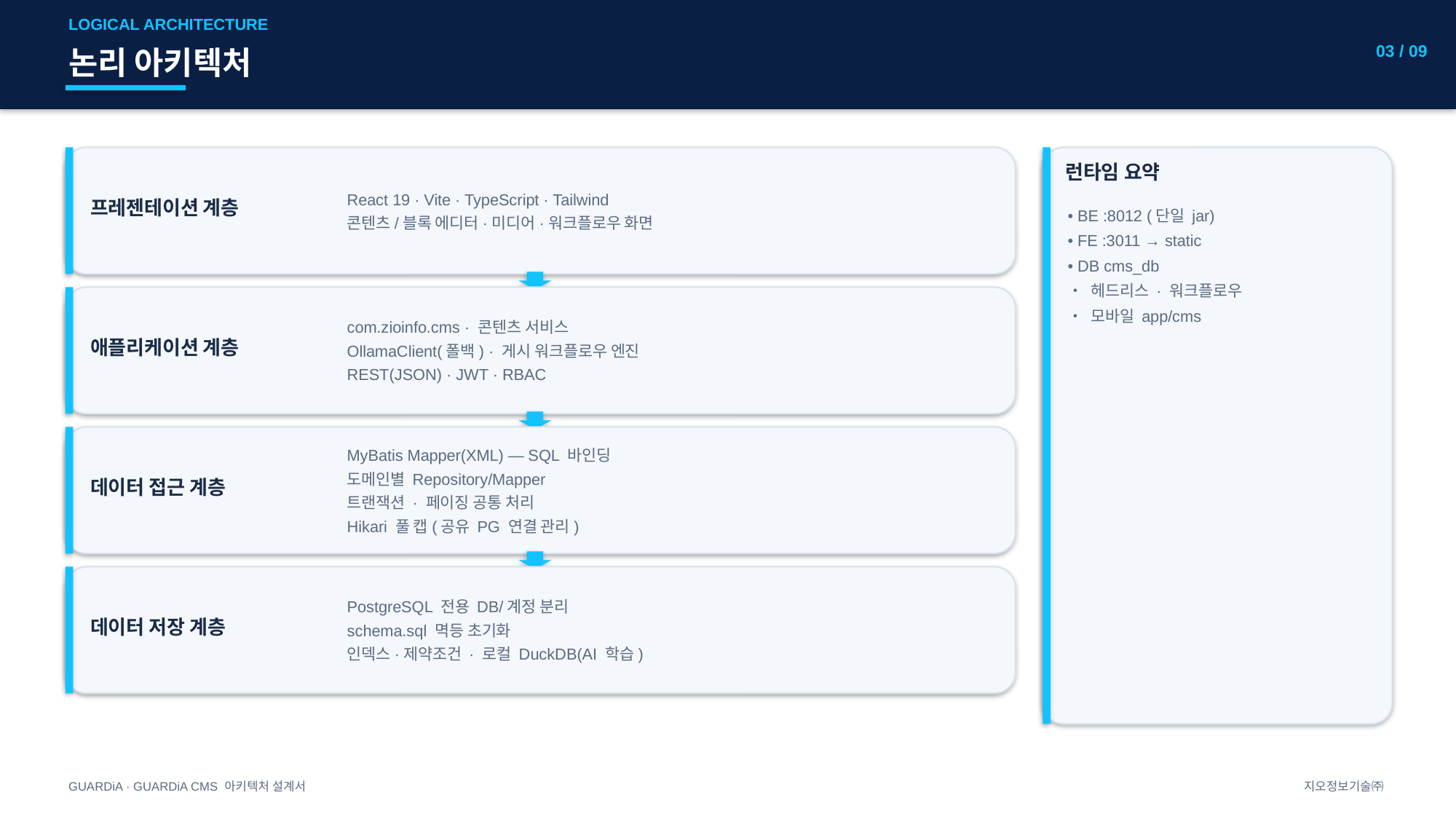

LOGICAL ARCHITECTURE
03 / 09
논리 아키텍처

React 19 · Vite · TypeScript · Tailwind
콘텐츠/블록 에디터·미디어·워크플로우 화면
프레젠테이션 계층
런타임 요약
• BE :8012 (단일 jar)
• FE :3011 → static
• DB cms_db
• 헤드리스 · 워크플로우
• 모바일 app/cms

com.zioinfo.cms · 콘텐츠 서비스
OllamaClient(폴백) · 게시 워크플로우 엔진
REST(JSON) · JWT · RBAC
애플리케이션 계층

MyBatis Mapper(XML) — SQL 바인딩
도메인별 Repository/Mapper
트랜잭션 · 페이징 공통 처리
Hikari 풀 캡(공유 PG 연결 관리)
데이터 접근 계층

PostgreSQL 전용 DB/계정 분리
schema.sql 멱등 초기화
인덱스·제약조건 · 로컬 DuckDB(AI 학습)
데이터 저장 계층
GUARDiA · GUARDiA CMS 아키텍처 설계서
지오정보기술㈜